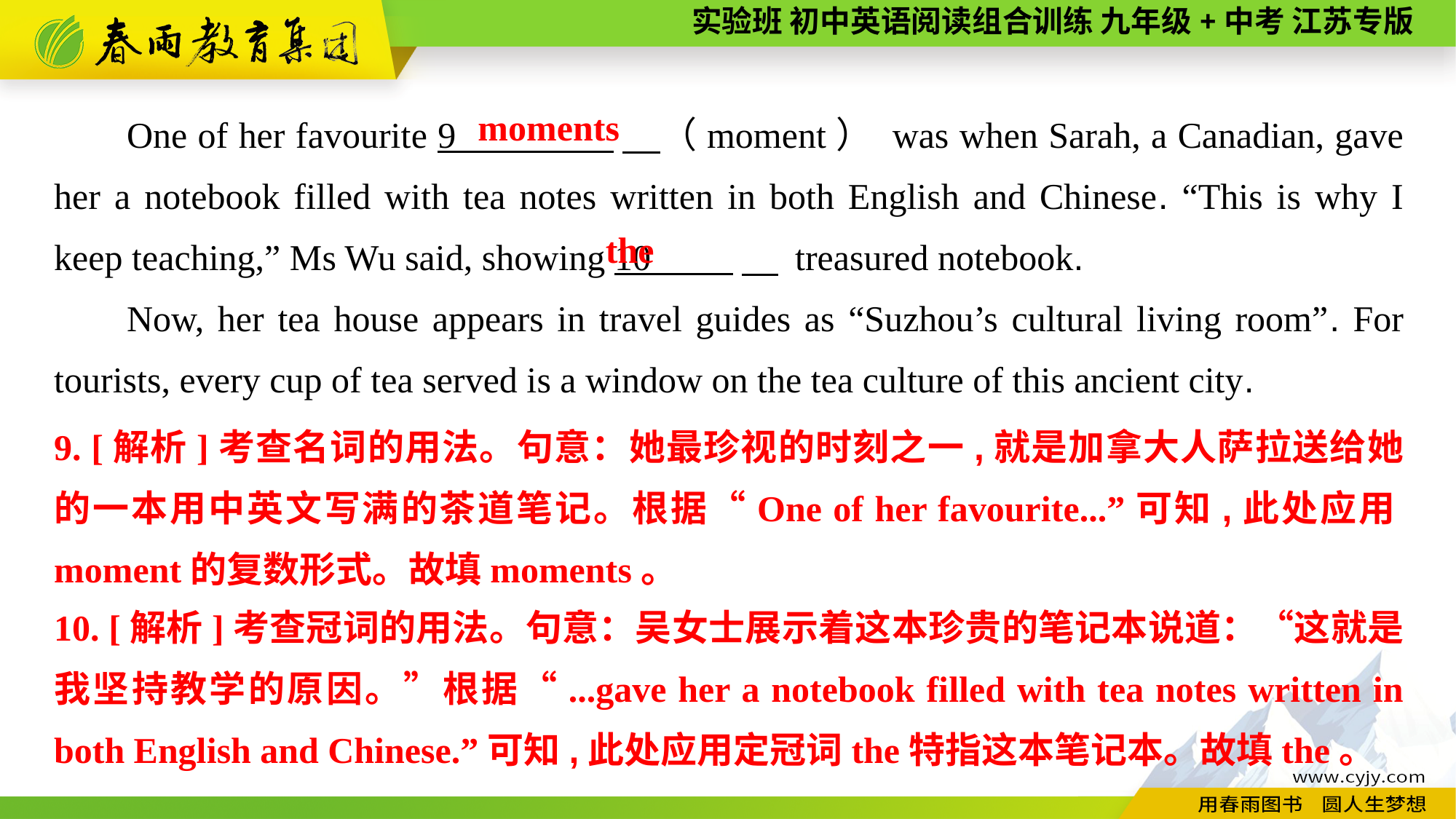

One of her favourite 9               　（moment） was when Sarah, a Canadian, gave her a notebook filled with tea notes written in both English and Chinese. “This is why I keep teaching,” Ms Wu said, showing 10         　 treasured notebook.
Now, her tea house appears in travel guides as “Suzhou’s cultural living room”. For tourists, every cup of tea served is a window on the tea culture of this ancient city.
moments
the
9. [解析]考查名词的用法。句意：她最珍视的时刻之一,就是加拿大人萨拉送给她的一本用中英文写满的茶道笔记。根据“One of her favourite...”可知,此处应用moment的复数形式。故填moments。
10. [解析]考查冠词的用法。句意：吴女士展示着这本珍贵的笔记本说道：“这就是我坚持教学的原因。”根据“...gave her a notebook filled with tea notes written in both English and Chinese.”可知,此处应用定冠词the特指这本笔记本。故填the。